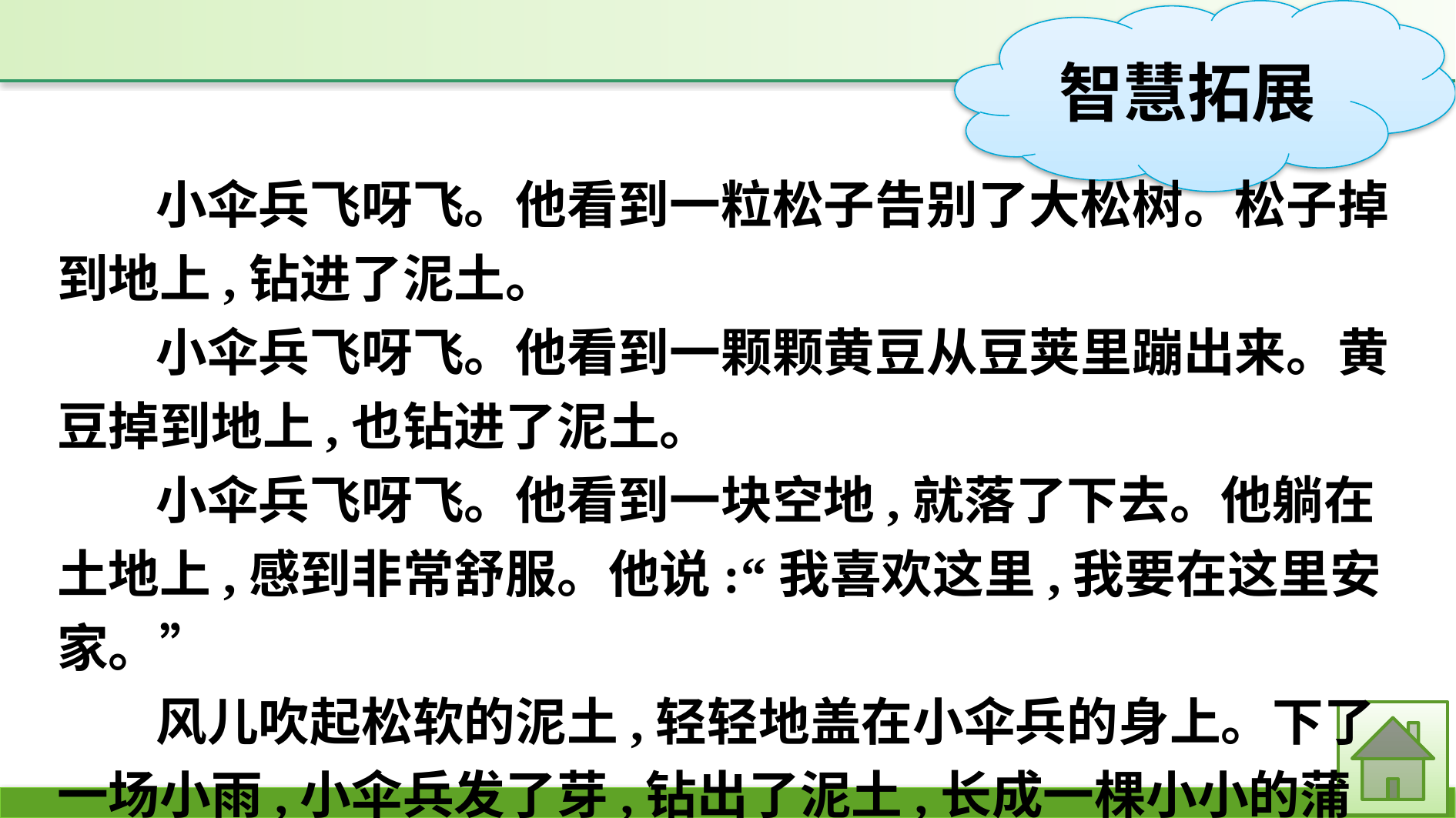

小伞兵飞呀飞。他看到一粒松子告别了大松树。松子掉到地上,钻进了泥土。
   小伞兵飞呀飞。他看到一颗颗黄豆从豆荚里蹦出来。黄豆掉到地上,也钻进了泥土。
   小伞兵飞呀飞。他看到一块空地,就落了下去。他躺在土地上,感到非常舒服。他说:“我喜欢这里,我要在这里安家。”
   风儿吹起松软的泥土,轻轻地盖在小伞兵的身上。下了一场小雨,小伞兵发了芽,钻出了泥土,长成一棵小小的蒲公英。